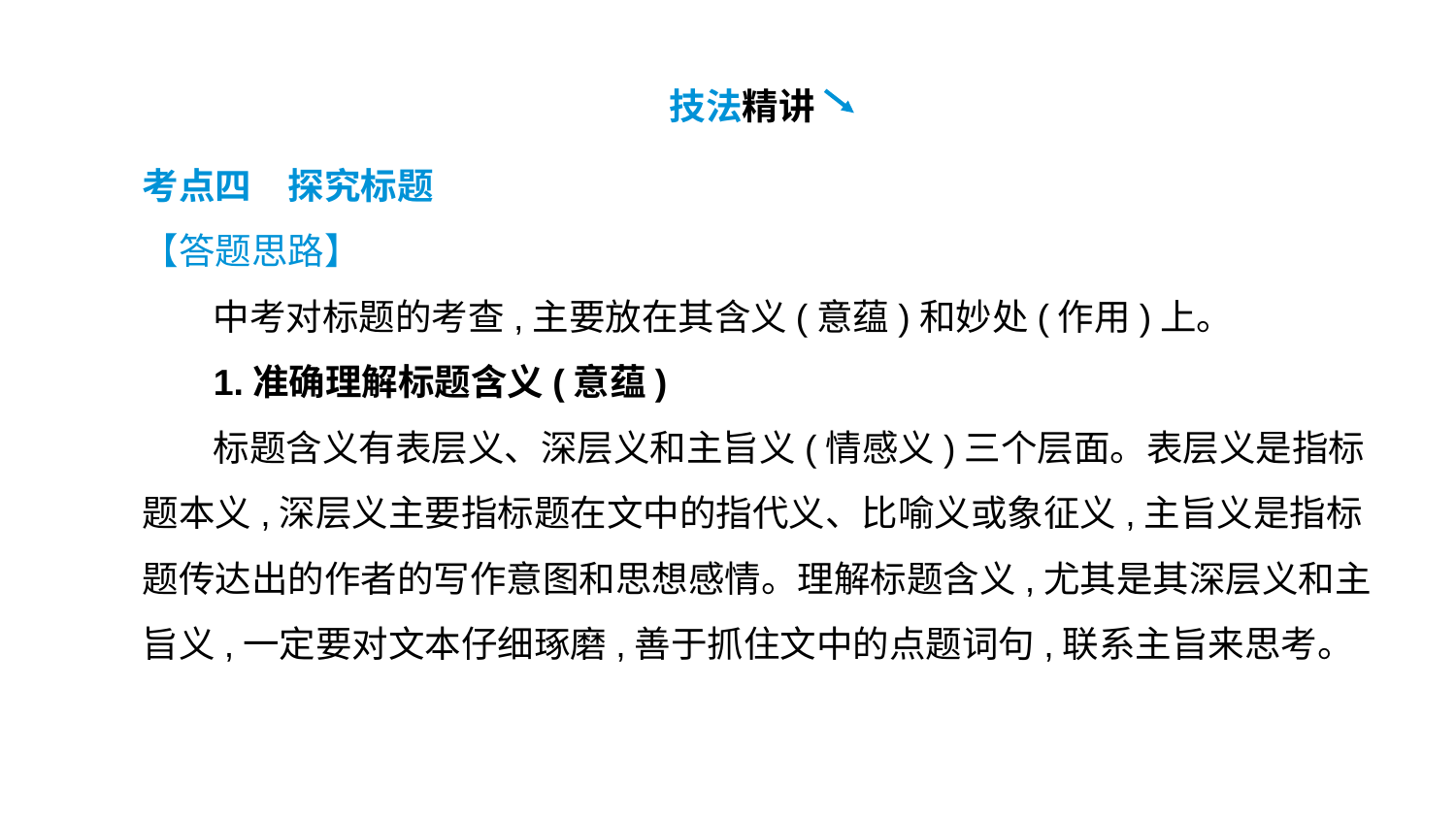

技法精讲
考点四　探究标题
【答题思路】
中考对标题的考查,主要放在其含义(意蕴)和妙处(作用)上。
1.准确理解标题含义(意蕴)
标题含义有表层义、深层义和主旨义(情感义)三个层面。表层义是指标题本义,深层义主要指标题在文中的指代义、比喻义或象征义,主旨义是指标题传达出的作者的写作意图和思想感情。理解标题含义,尤其是其深层义和主旨义,一定要对文本仔细琢磨,善于抓住文中的点题词句,联系主旨来思考。